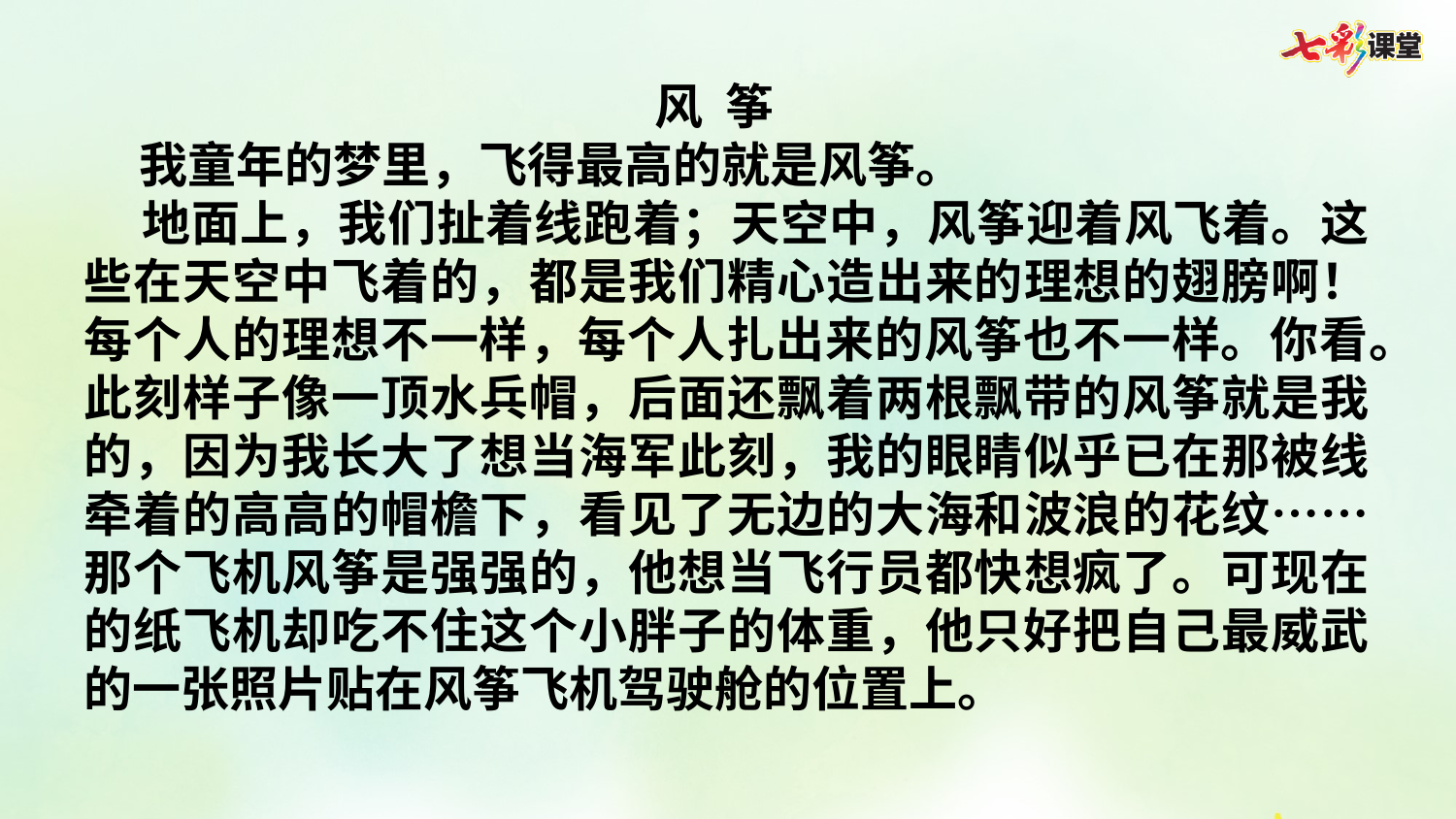

风  筝
    我童年的梦里，飞得最高的就是风筝。
    地面上，我们扯着线跑着；天空中，风筝迎着风飞着。这些在天空中飞着的，都是我们精心造出来的理想的翅膀啊！每个人的理想不一样，每个人扎出来的风筝也不一样。你看。此刻样子像一顶水兵帽，后面还飘着两根飘带的风筝就是我的，因为我长大了想当海军此刻，我的眼睛似乎已在那被线牵着的高高的帽檐下，看见了无边的大海和波浪的花纹……那个飞机风筝是强强的，他想当飞行员都快想疯了。可现在的纸飞机却吃不住这个小胖子的体重，他只好把自己最威武的一张照片贴在风筝飞机驾驶舱的位置上。